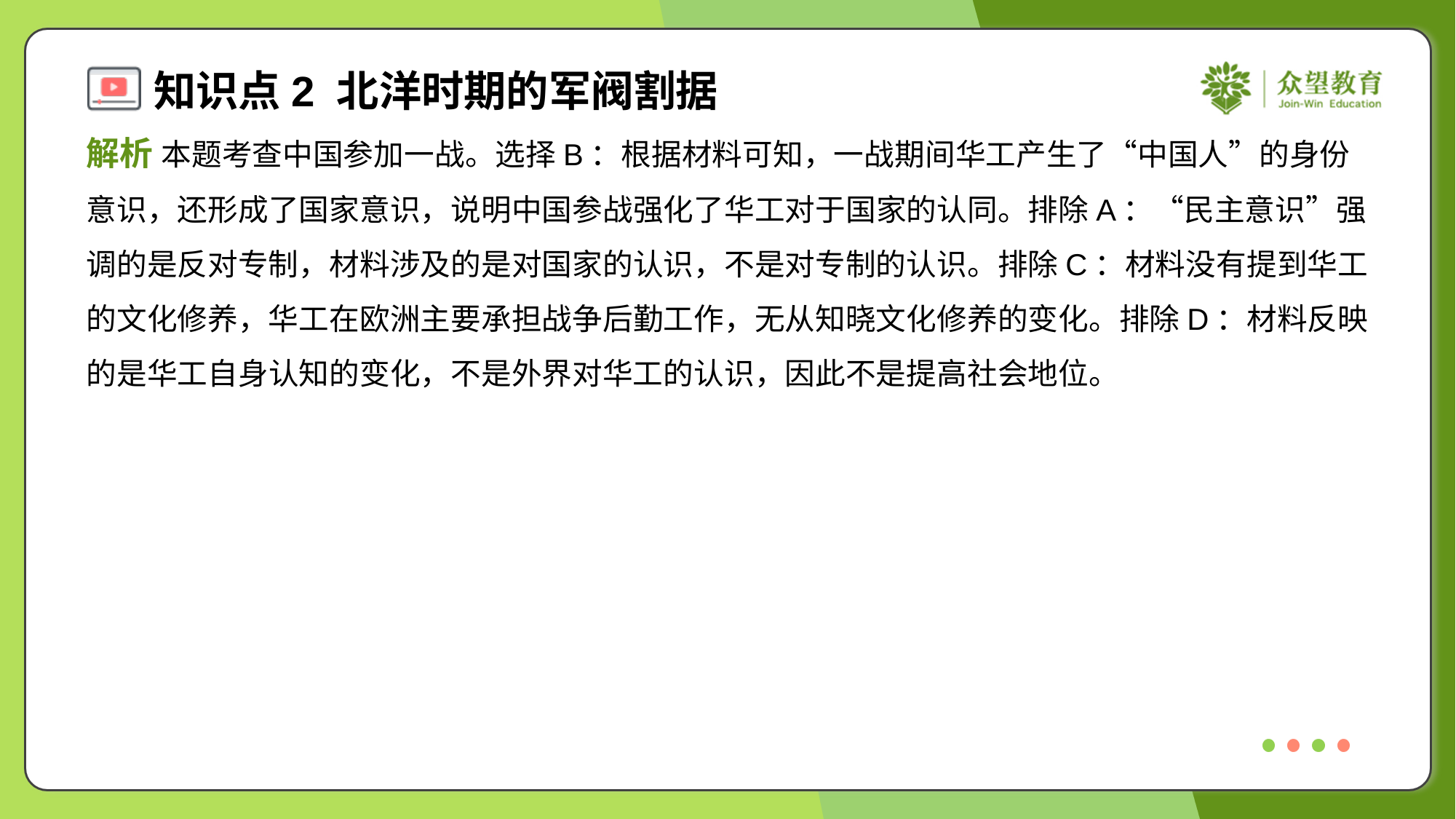

解析 本题考查中国参加一战。选择B：根据材料可知，一战期间华工产生了“中国人”的身份
意识，还形成了国家意识，说明中国参战强化了华工对于国家的认同。排除A：“民主意识”强
调的是反对专制，材料涉及的是对国家的认识，不是对专制的认识。排除C：材料没有提到华工
的文化修养，华工在欧洲主要承担战争后勤工作，无从知晓文化修养的变化。排除D：材料反映
的是华工自身认知的变化，不是外界对华工的认识，因此不是提高社会地位。